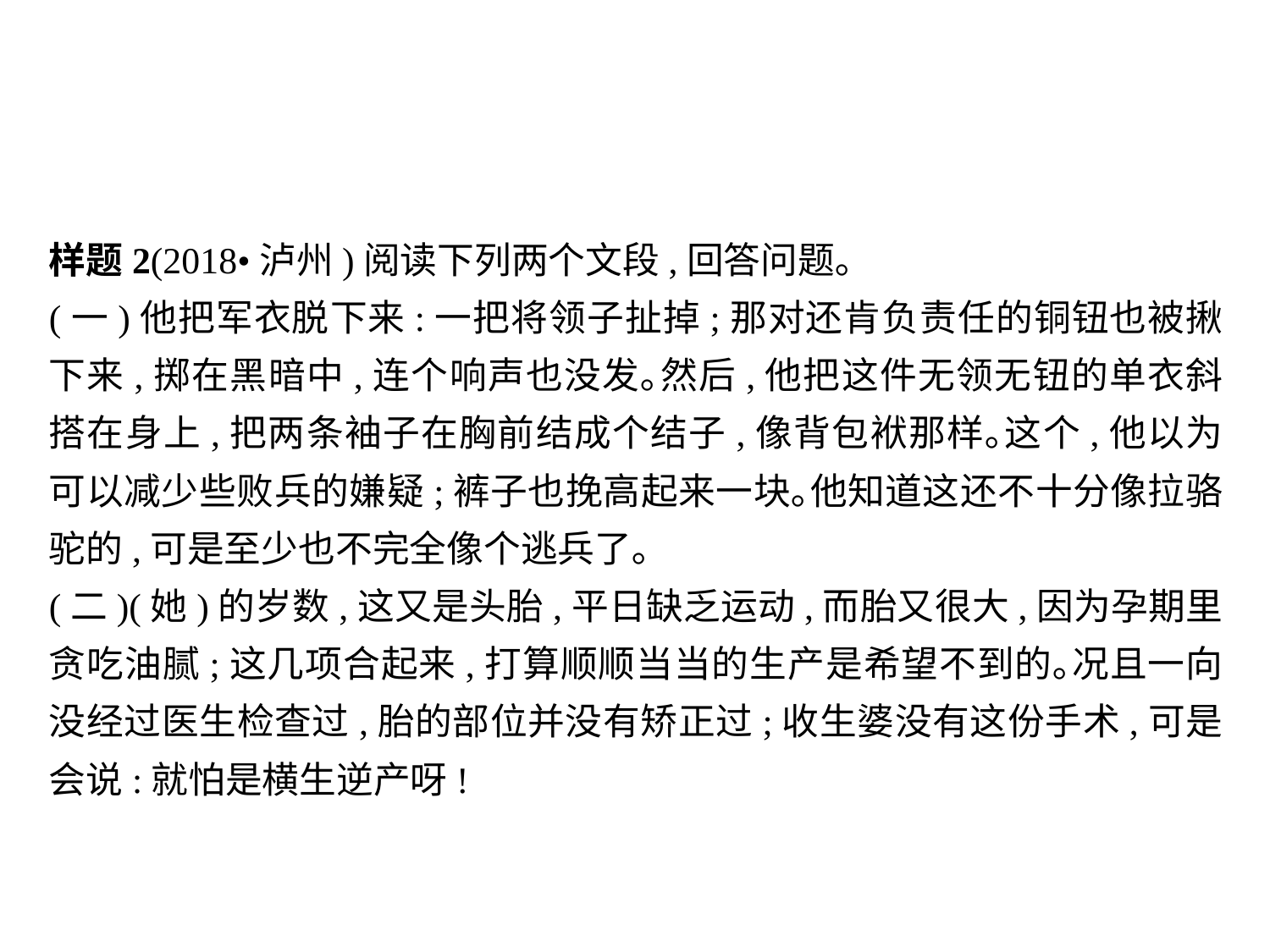

样题2(2018•泸州)阅读下列两个文段,回答问题｡
(一)他把军衣脱下来:一把将领子扯掉;那对还肯负责任的铜钮也被揪下来,掷在黑暗中,连个响声也没发｡然后,他把这件无领无钮的单衣斜搭在身上,把两条袖子在胸前结成个结子,像背包袱那样｡这个,他以为可以减少些败兵的嫌疑;裤子也挽高起来一块｡他知道这还不十分像拉骆驼的,可是至少也不完全像个逃兵了｡
(二)(她)的岁数,这又是头胎,平日缺乏运动,而胎又很大,因为孕期里贪吃油腻;这几项合起来,打算顺顺当当的生产是希望不到的｡况且一向没经过医生检查过,胎的部位并没有矫正过;收生婆没有这份手术,可是会说:就怕是横生逆产呀!